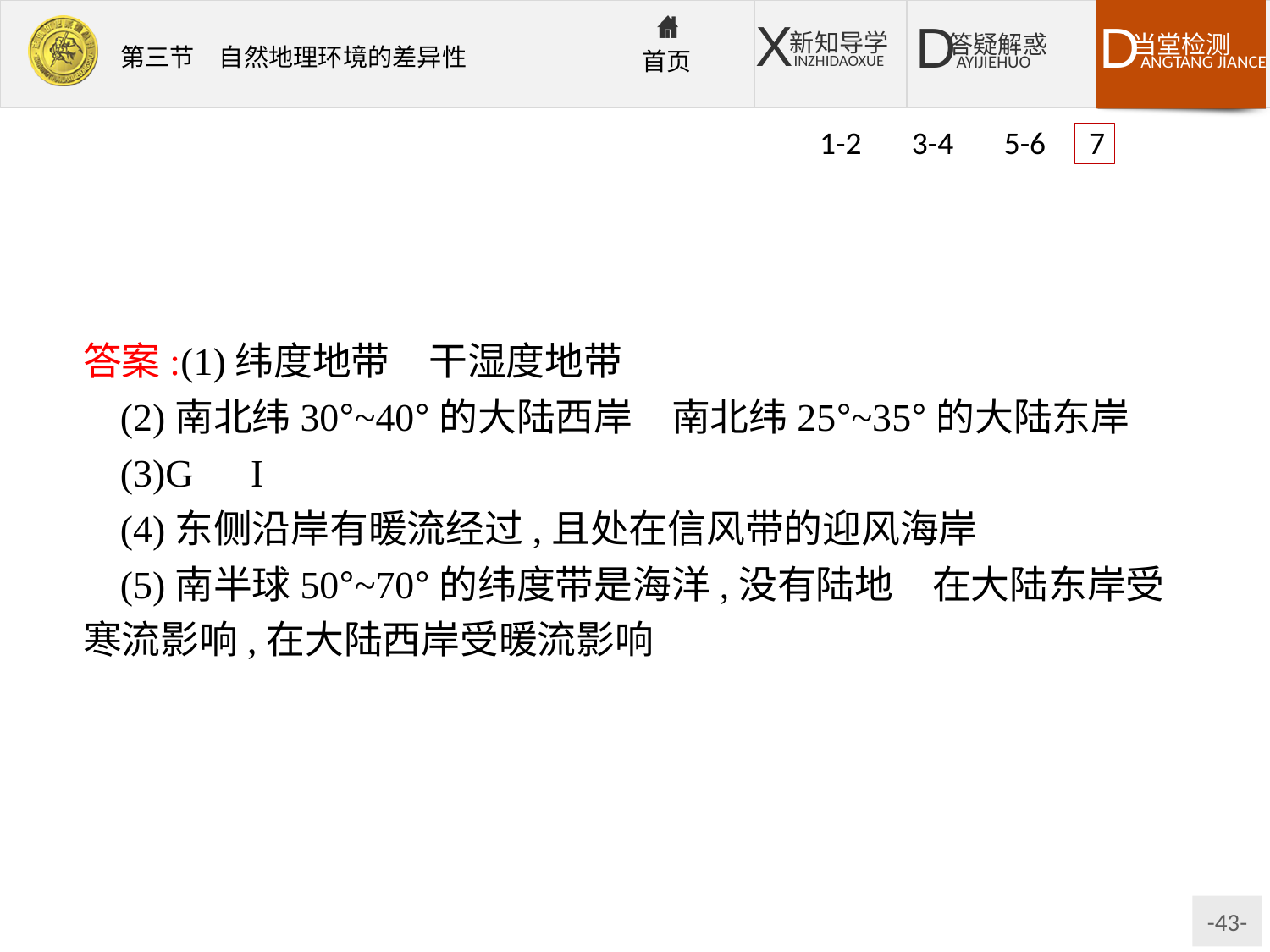

1-2       3-4       5-6      7

答案:(1)纬度地带　干湿度地带
(2)南北纬30°~40°的大陆西岸　南北纬25°~35°的大陆东岸
(3)G　I
(4)东侧沿岸有暖流经过,且处在信风带的迎风海岸
(5)南半球50°~70°的纬度带是海洋,没有陆地　在大陆东岸受寒流影响,在大陆西岸受暖流影响